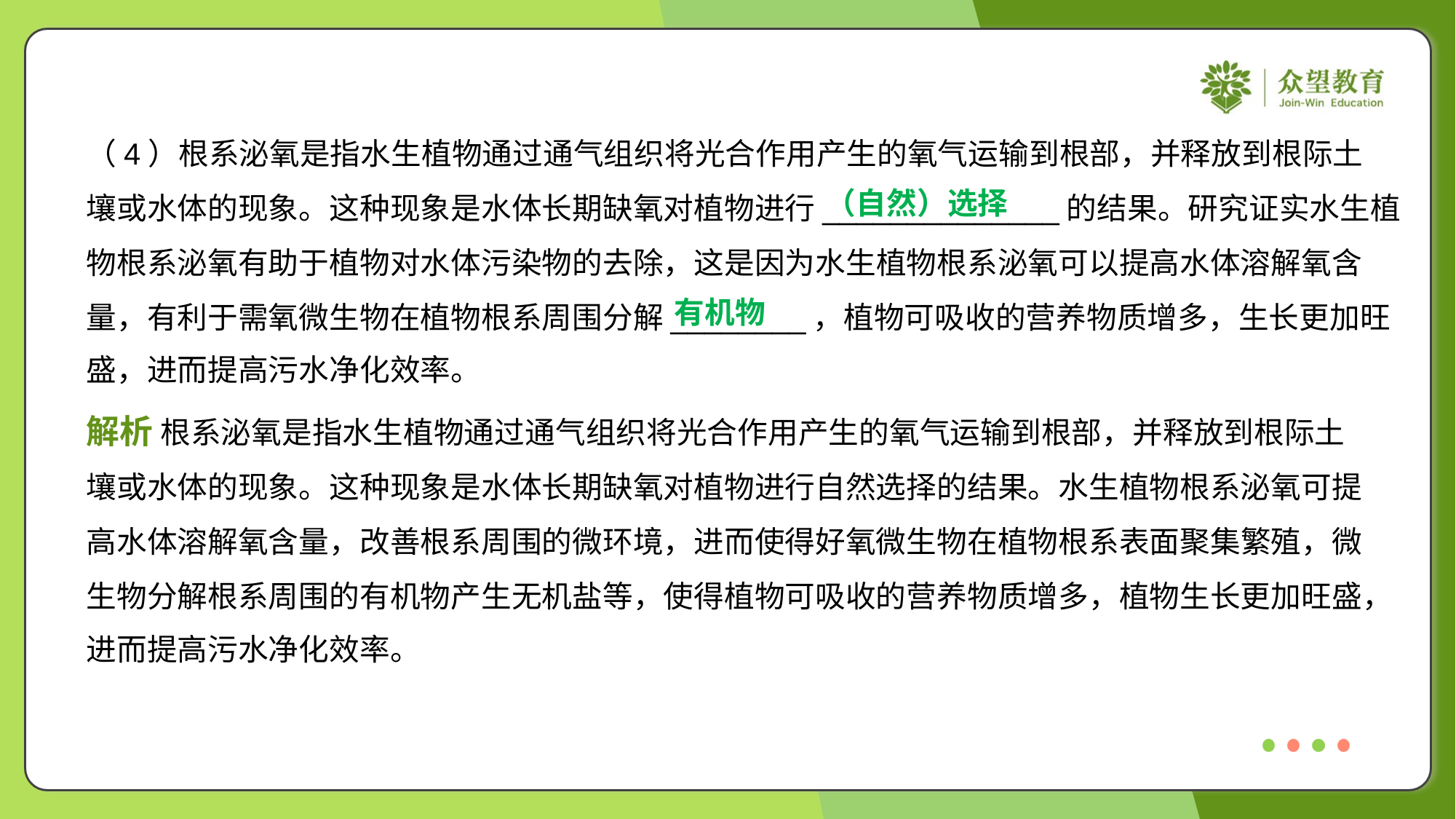

（4）根系泌氧是指水生植物通过通气组织将光合作用产生的氧气运输到根部，并释放到根际土
壤或水体的现象。这种现象是水体长期缺氧对植物进行______________的结果。研究证实水生植
物根系泌氧有助于植物对水体污染物的去除，这是因为水生植物根系泌氧可以提高水体溶解氧含
量，有利于需氧微生物在植物根系周围分解________，植物可吸收的营养物质增多，生长更加旺
盛，进而提高污水净化效率。
（自然）选择
有机物
解析 根系泌氧是指水生植物通过通气组织将光合作用产生的氧气运输到根部，并释放到根际土
壤或水体的现象。这种现象是水体长期缺氧对植物进行自然选择的结果。水生植物根系泌氧可提
高水体溶解氧含量，改善根系周围的微环境，进而使得好氧微生物在植物根系表面聚集繁殖，微
生物分解根系周围的有机物产生无机盐等，使得植物可吸收的营养物质增多，植物生长更加旺盛，
进而提高污水净化效率。